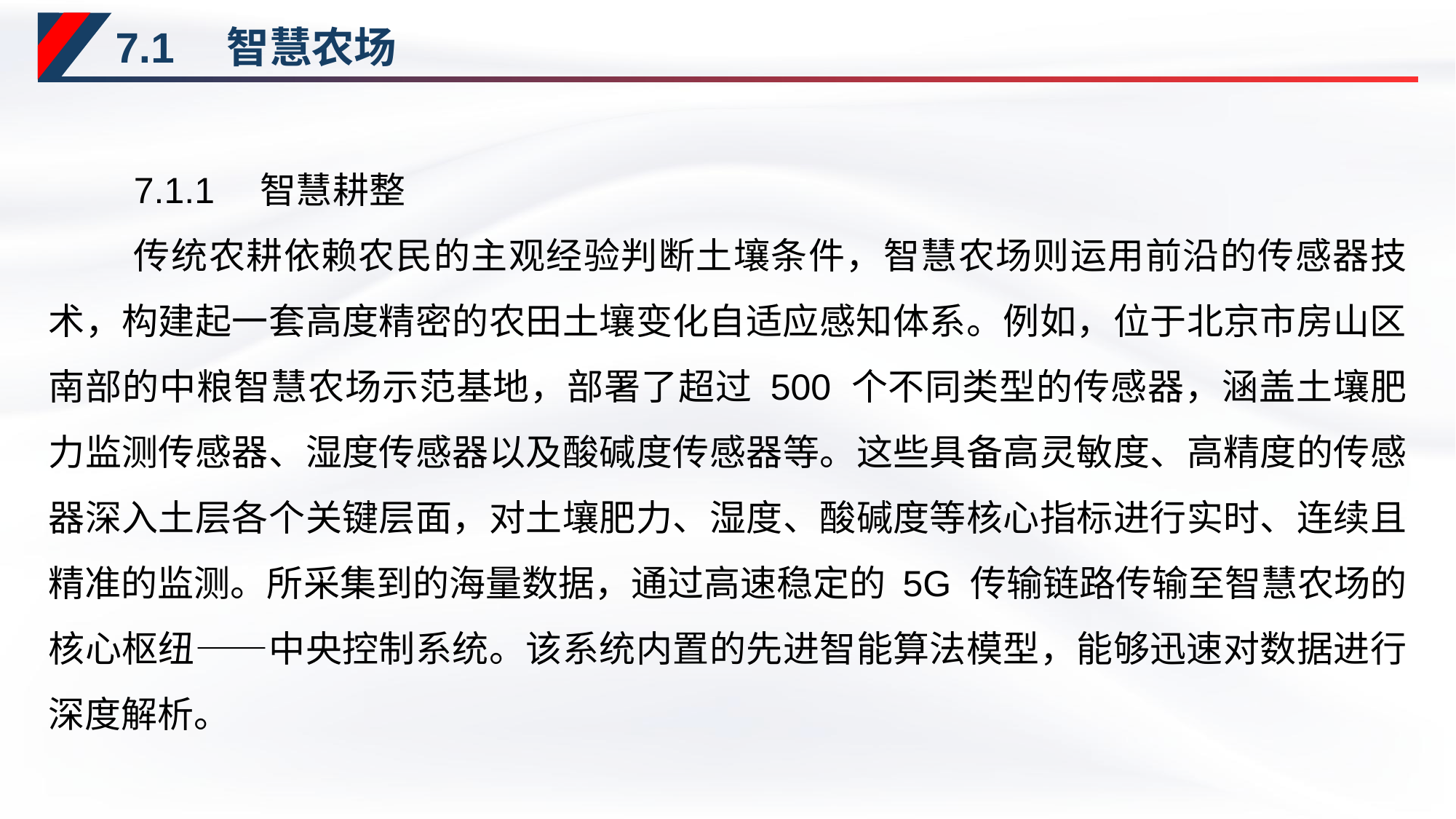

# 7.1　智慧农场
7.1.1　智慧耕整
传统农耕依赖农民的主观经验判断土壤条件，智慧农场则运用前沿的传感器技术，构建起一套高度精密的农田土壤变化自适应感知体系。例如，位于北京市房山区南部的中粮智慧农场示范基地，部署了超过 500 个不同类型的传感器，涵盖土壤肥力监测传感器、湿度传感器以及酸碱度传感器等。这些具备高灵敏度、高精度的传感器深入土层各个关键层面，对土壤肥力、湿度、酸碱度等核心指标进行实时、连续且精准的监测。所采集到的海量数据，通过高速稳定的 5G 传输链路传输至智慧农场的核心枢纽——中央控制系统。该系统内置的先进智能算法模型，能够迅速对数据进行深度解析。